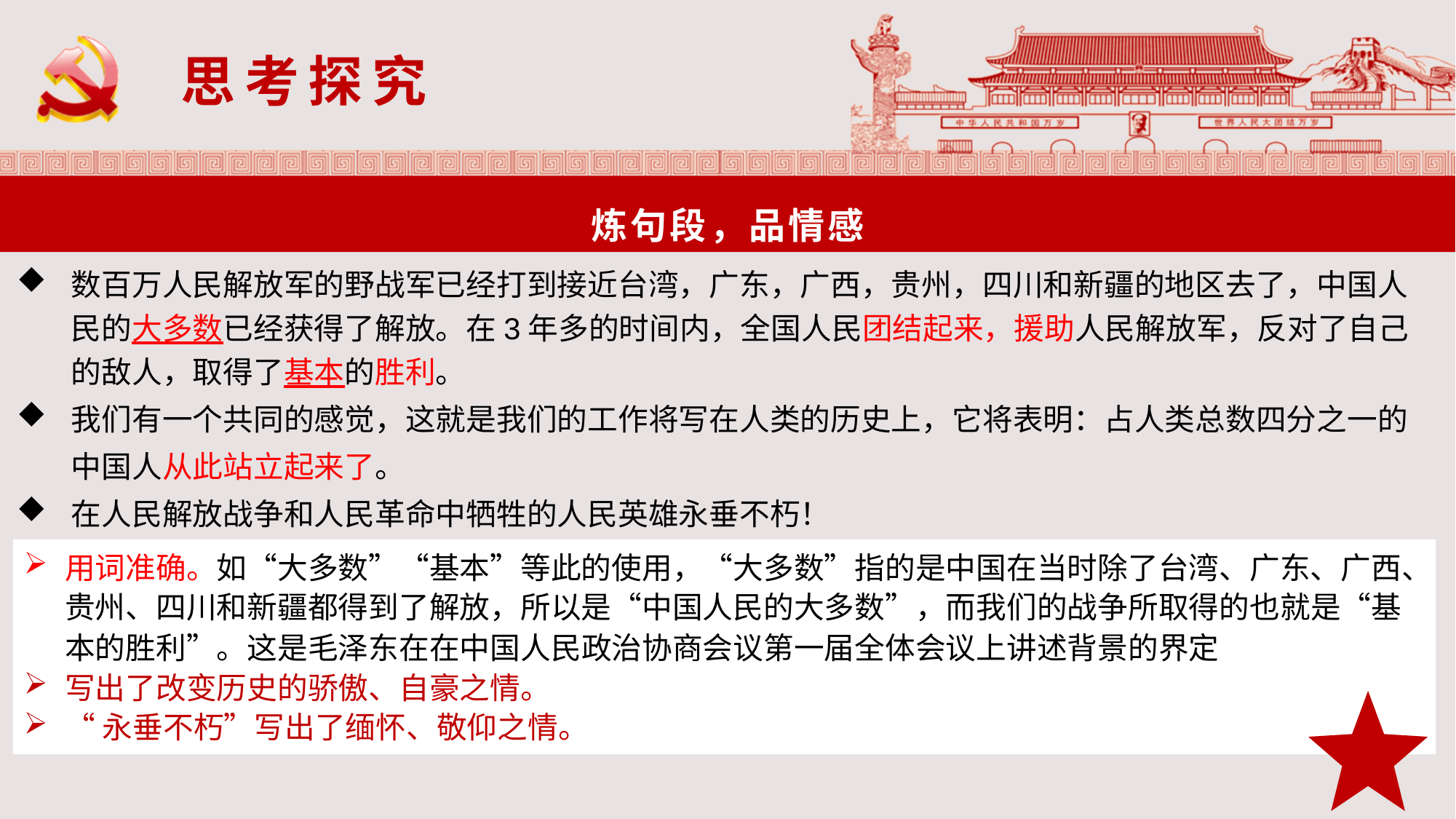

思考探究
炼句段，品情感
数百万人民解放军的野战军已经打到接近台湾，广东，广西，贵州，四川和新疆的地区去了，中国人民的大多数已经获得了解放。在3年多的时间内，全国人民团结起来，援助人民解放军，反对了自己的敌人，取得了基本的胜利。
我们有一个共同的感觉，这就是我们的工作将写在人类的历史上，它将表明：占人类总数四分之一的中国人从此站立起来了。
在人民解放战争和人民革命中牺牲的人民英雄永垂不朽！
用词准确。如“大多数”“基本”等此的使用，“大多数”指的是中国在当时除了台湾、广东、广西、贵州、四川和新疆都得到了解放，所以是“中国人民的大多数”，而我们的战争所取得的也就是“基本的胜利”。这是毛泽东在在中国人民政治协商会议第一届全体会议上讲述背景的界定
写出了改变历史的骄傲、自豪之情。
“永垂不朽”写出了缅怀、敬仰之情。